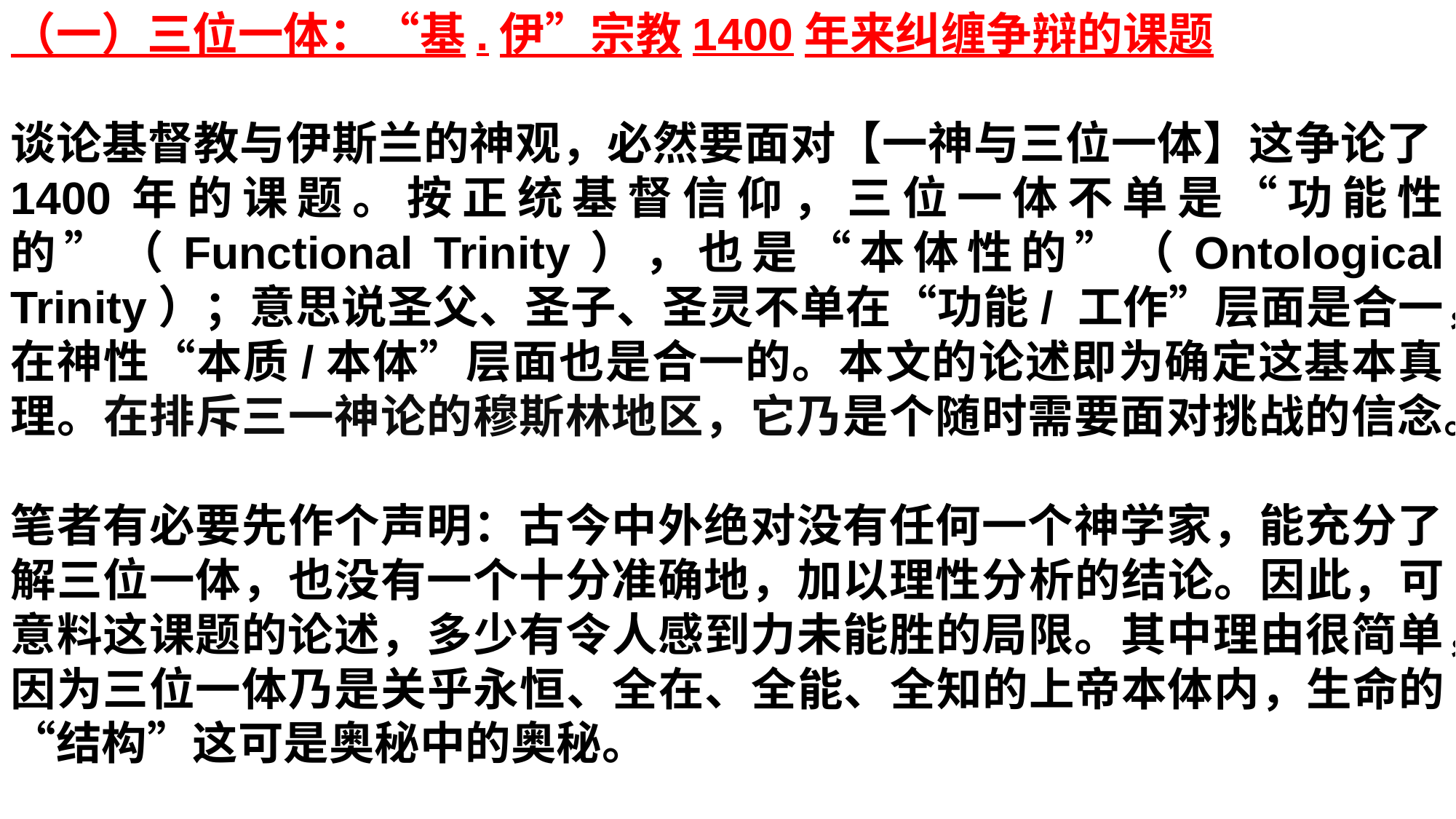

（一）三位一体：“基.伊”宗教1400年来纠缠争辩的课题

谈论基督教与伊斯兰的神观，必然要面对【一神与三位一体】这争论了1400年的课题。按正统基督信仰，三位一体不单是“功能性的”（Functional Trinity），也是“本体性的”（Ontological Trinity）；意思说圣父、圣子、圣灵不单在“功能/ 工作”层面是合一，在神性“本质/本体”层面也是合一的。本文的论述即为确定这基本真理。在排斥三一神论的穆斯林地区，它乃是个随时需要面对挑战的信念。

笔者有必要先作个声明：古今中外绝对没有任何一个神学家，能充分了解三位一体，也没有一个十分准确地，加以理性分析的结论。因此，可意料这课题的论述，多少有令人感到力未能胜的局限。其中理由很简单，因为三位一体乃是关乎永恒、全在、全能、全知的上帝本体内，生命的“结构”这可是奥秘中的奥秘。